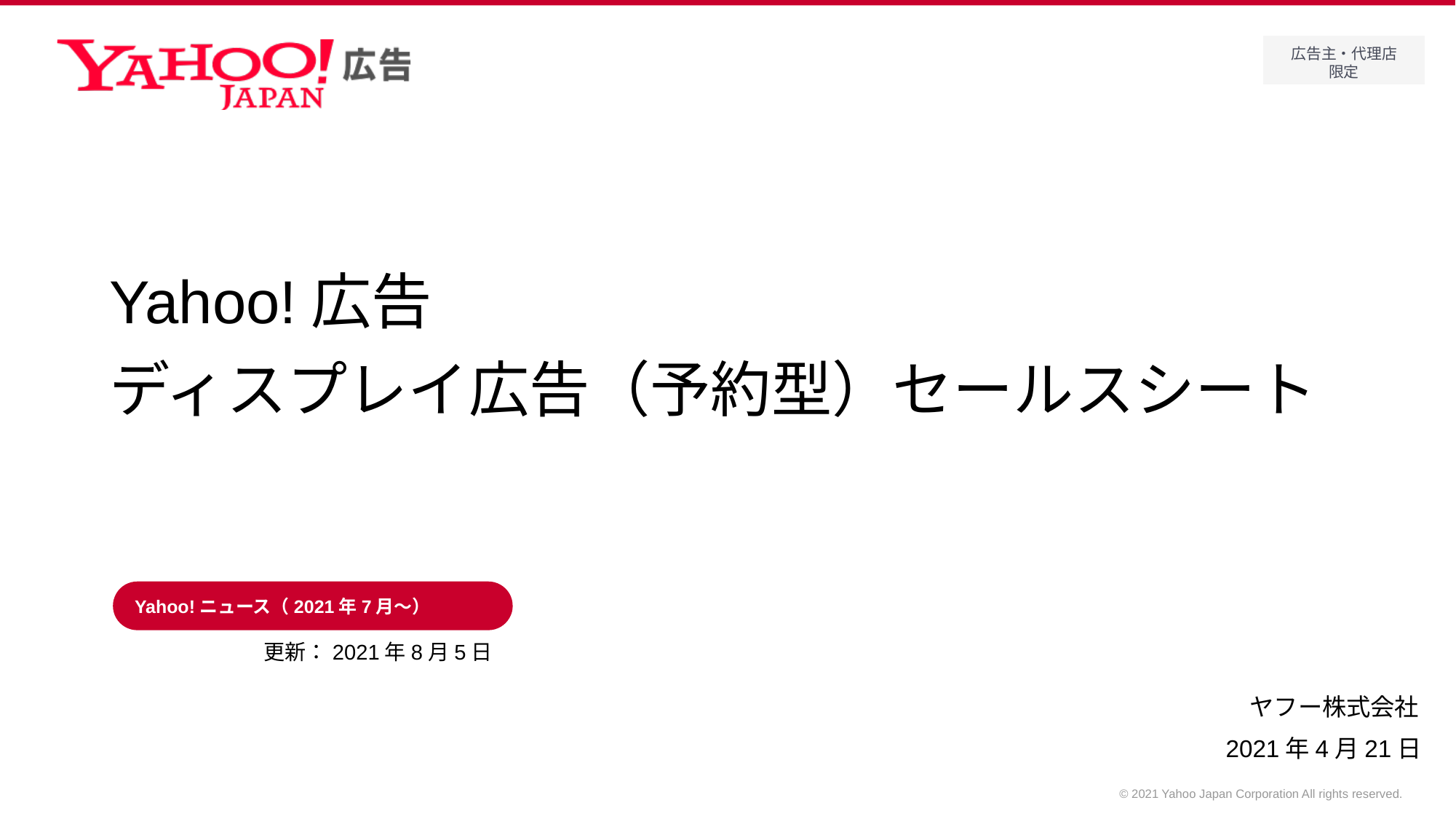

# Yahoo!広告 ディスプレイ広告（予約型）セールスシート
Yahoo!ニュース（2021年7月～）
更新：2021年8月5日
2021年4月21日